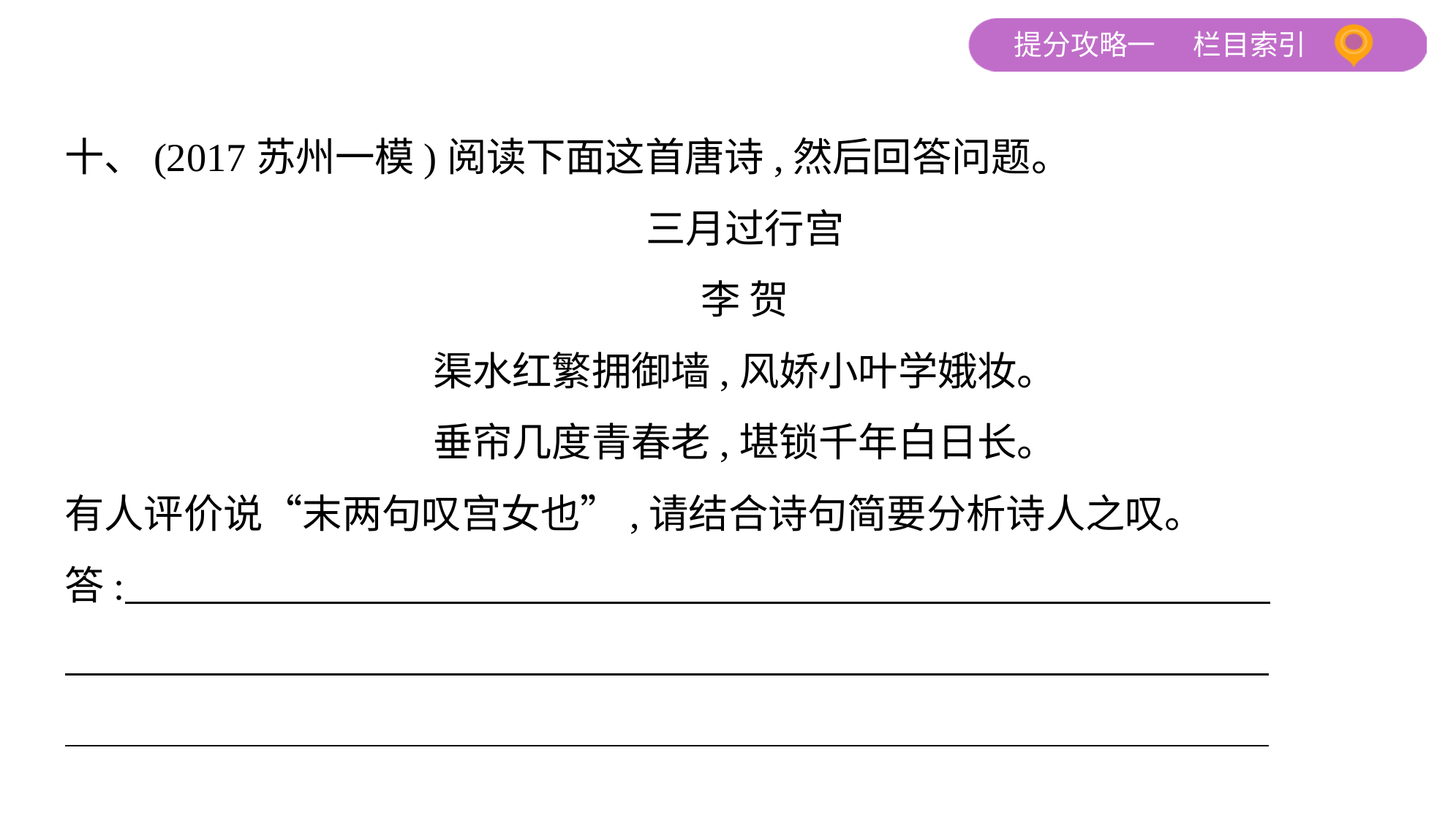

十、(2017苏州一模)阅读下面这首唐诗,然后回答问题。
三月过行宫
李 贺
渠水红繁拥御墙,风娇小叶学娥妆。
垂帘几度青春老,堪锁千年白日长。
有人评价说“末两句叹宫女也”,请结合诗句简要分析诗人之叹。
答: